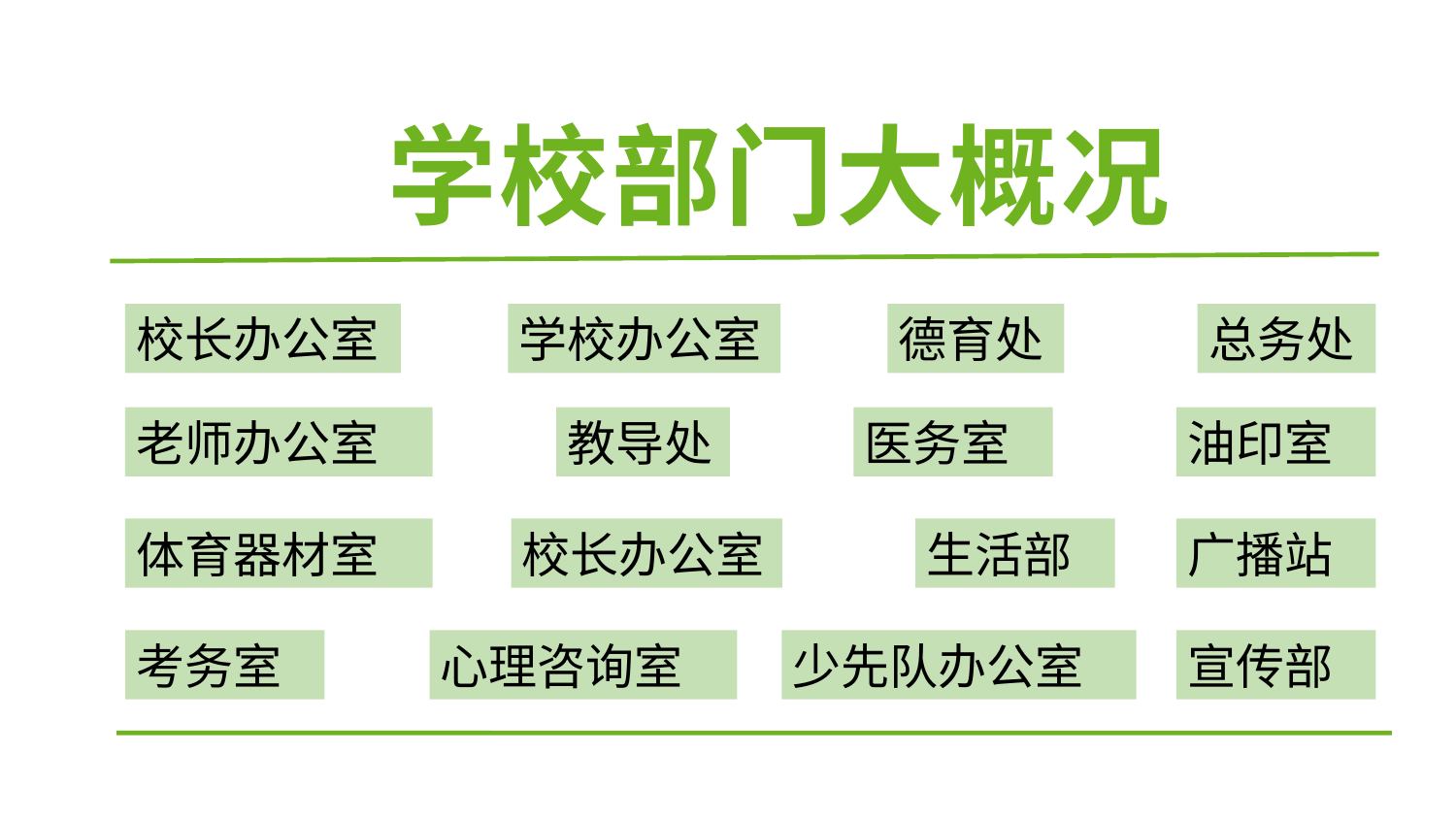

学校部门大概况
校长办公室
学校办公室
德育处
总务处
老师办公室
教导处
医务室
油印室
体育器材室
校长办公室
生活部
广播站
考务室
心理咨询室
少先队办公室
宣传部